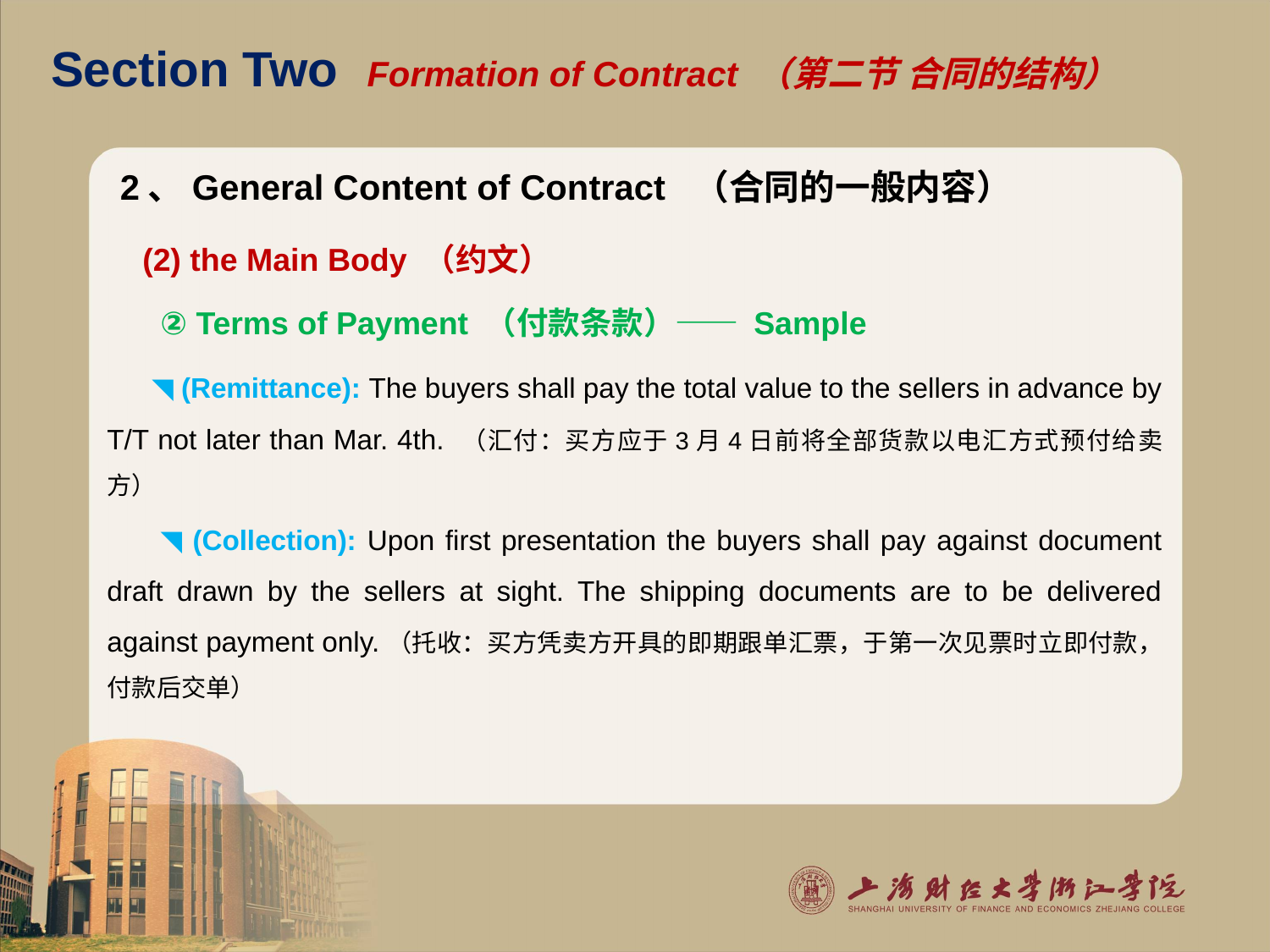

# Section Two   Formation of Contract （第二节 合同的结构）
2、General Content of Contract  （合同的一般内容）
    (2) the Main Body （约文）
      ② Terms of Payment （付款条款）—— Sample
     ◥ (Remittance): The buyers shall pay the total value to the sellers in advance by T/T not later than Mar. 4th. （汇付：买方应于3月4日前将全部货款以电汇方式预付给卖方）
     ◥ (Collection): Upon first presentation the buyers shall pay against document draft drawn by the sellers at sight. The shipping documents are to be delivered against payment only.（托收：买方凭卖方开具的即期跟单汇票，于第一次见票时立即付款，付款后交单）